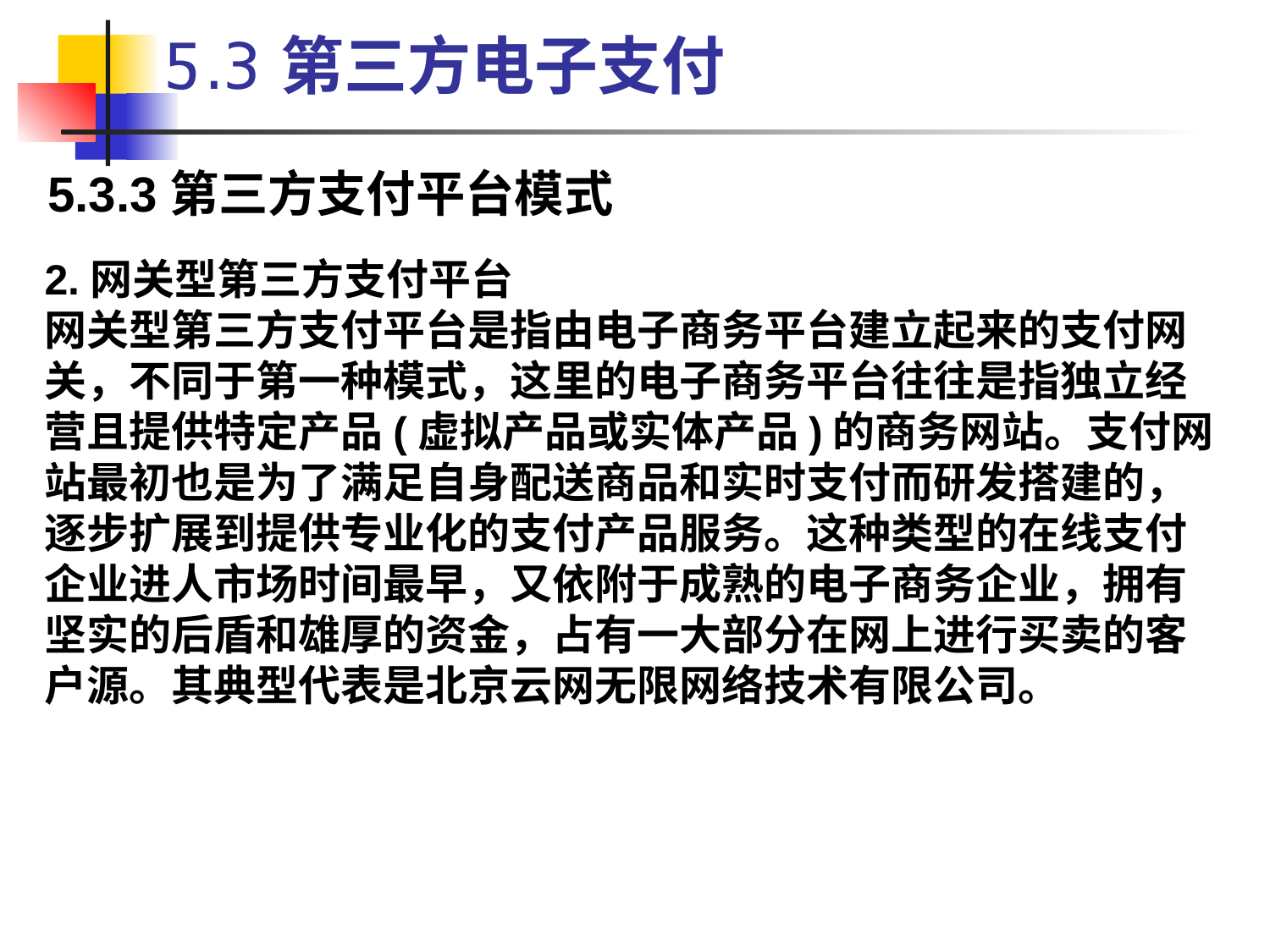

5.3第三方电子支付
5.3.3第三方支付平台模式
2.网关型第三方支付平台
网关型第三方支付平台是指由电子商务平台建立起来的支付网关，不同于第一种模式，这里的电子商务平台往往是指独立经营且提供特定产品(虚拟产品或实体产品)的商务网站。支付网站最初也是为了满足自身配送商品和实时支付而研发搭建的，逐步扩展到提供专业化的支付产品服务。这种类型的在线支付企业进人市场时间最早，又依附于成熟的电子商务企业，拥有坚实的后盾和雄厚的资金，占有一大部分在网上进行买卖的客户源。其典型代表是北京云网无限网络技术有限公司。